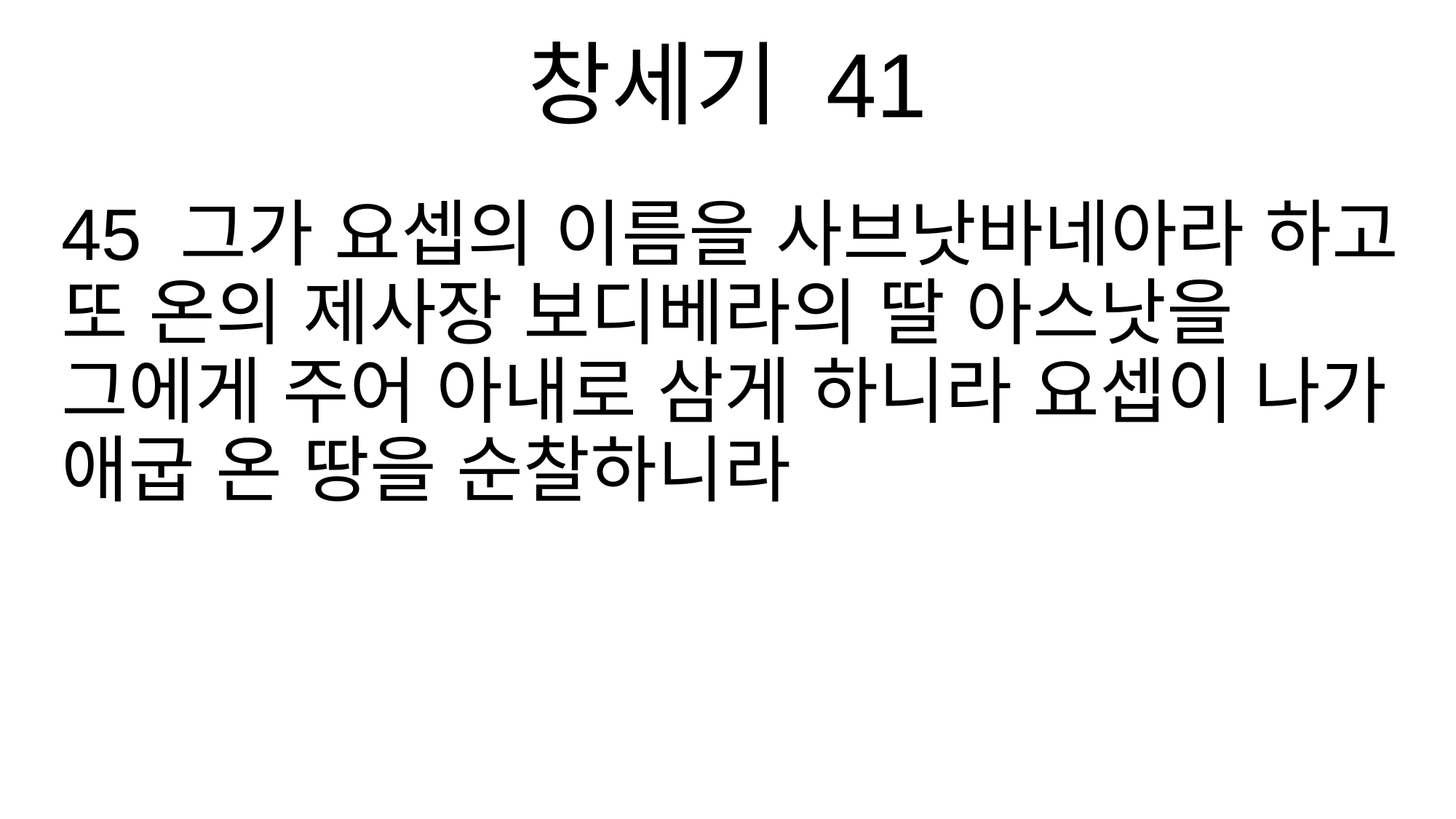

창세기 41
45 그가 요셉의 이름을 사브낫바네아라 하고 또 온의 제사장 보디베라의 딸 아스낫을 그에게 주어 아내로 삼게 하니라 요셉이 나가 애굽 온 땅을 순찰하니라